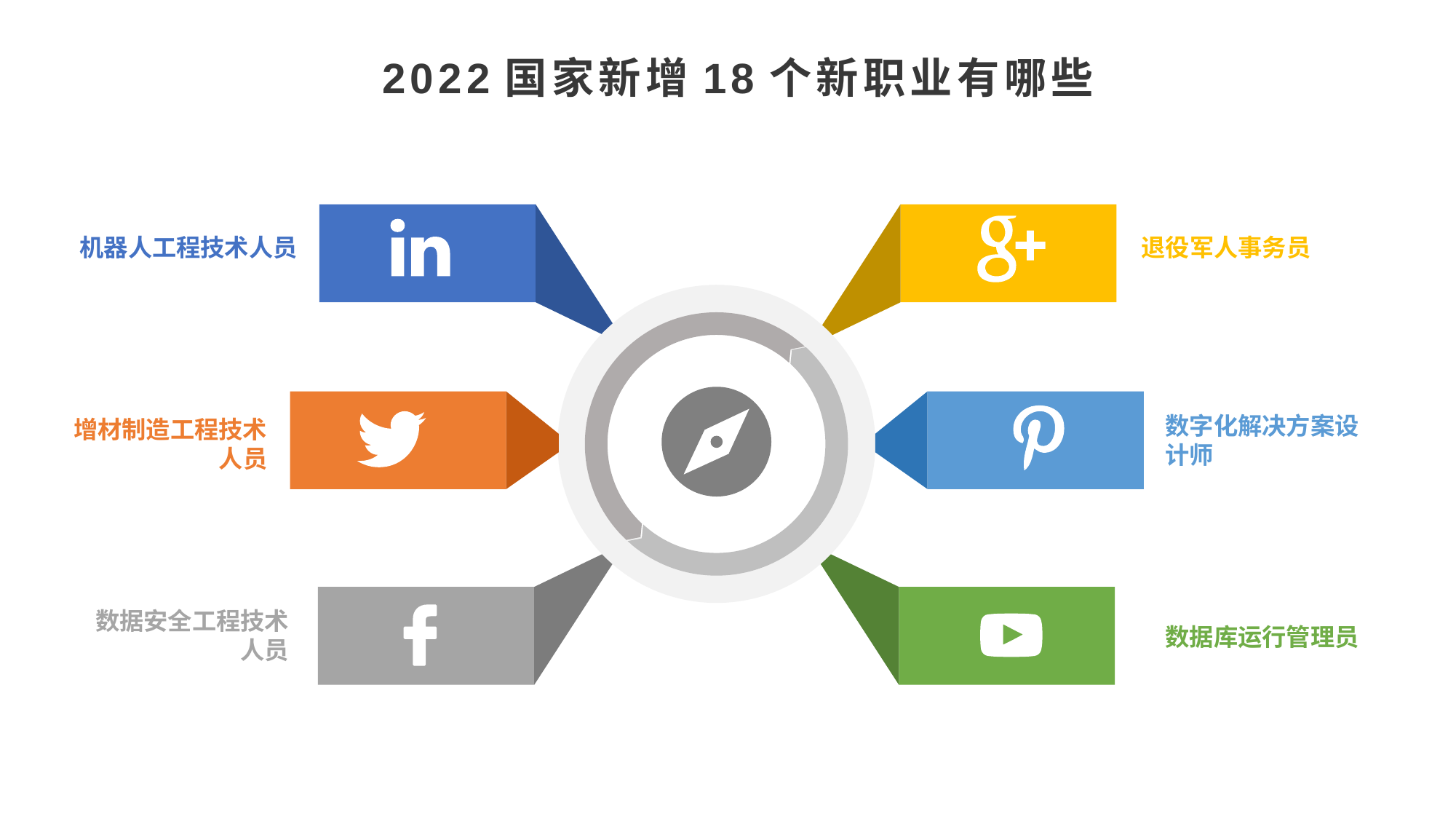

2022国家新增18个新职业有哪些

机器人工程技术人员
退役军人事务员

数字化解决方案设计师

增材制造工程技术人员

数据安全工程技术人员

数据库运行管理员